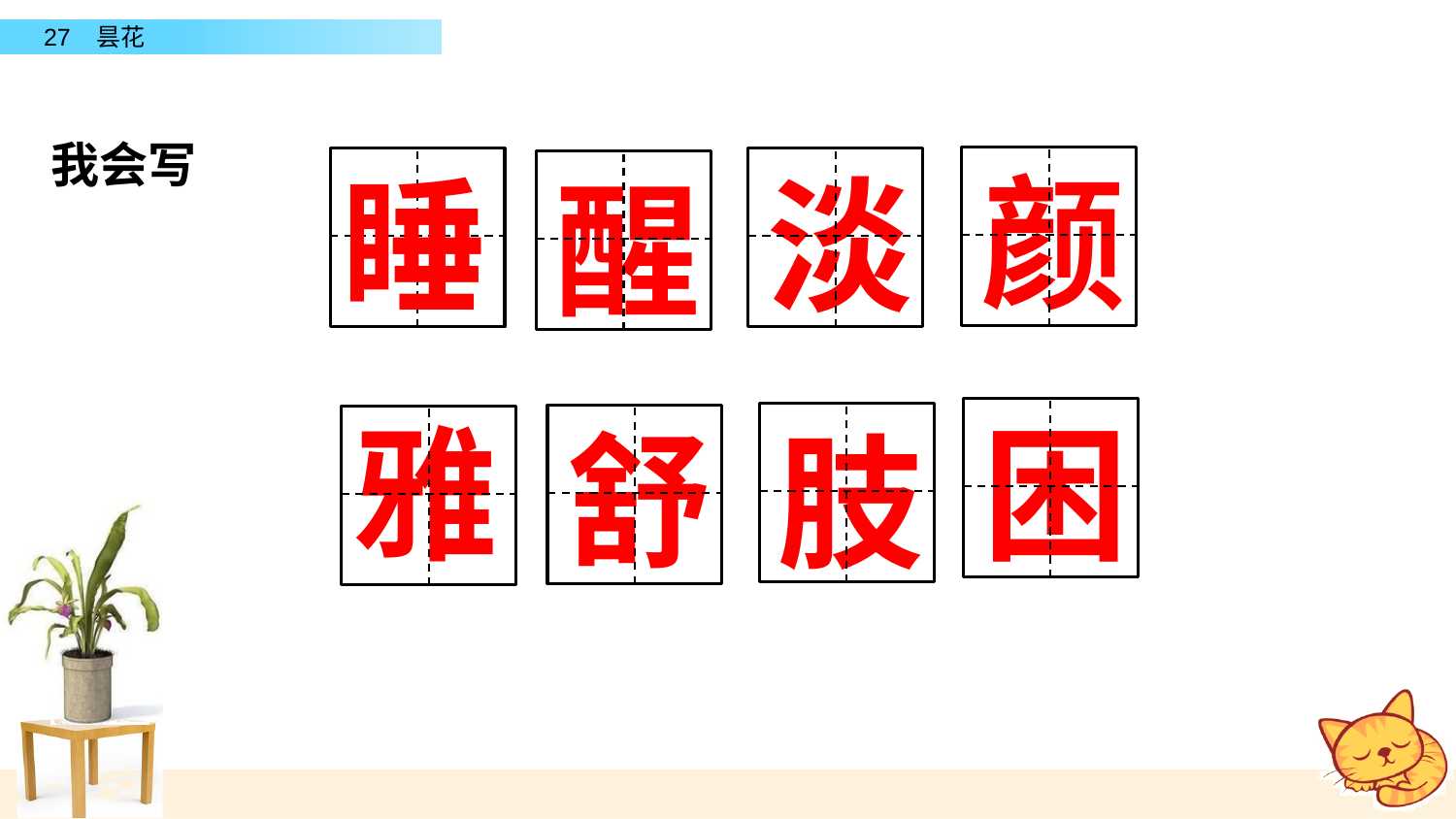

我会写

颜

睡
淡

醒
雅

困

舒

肢